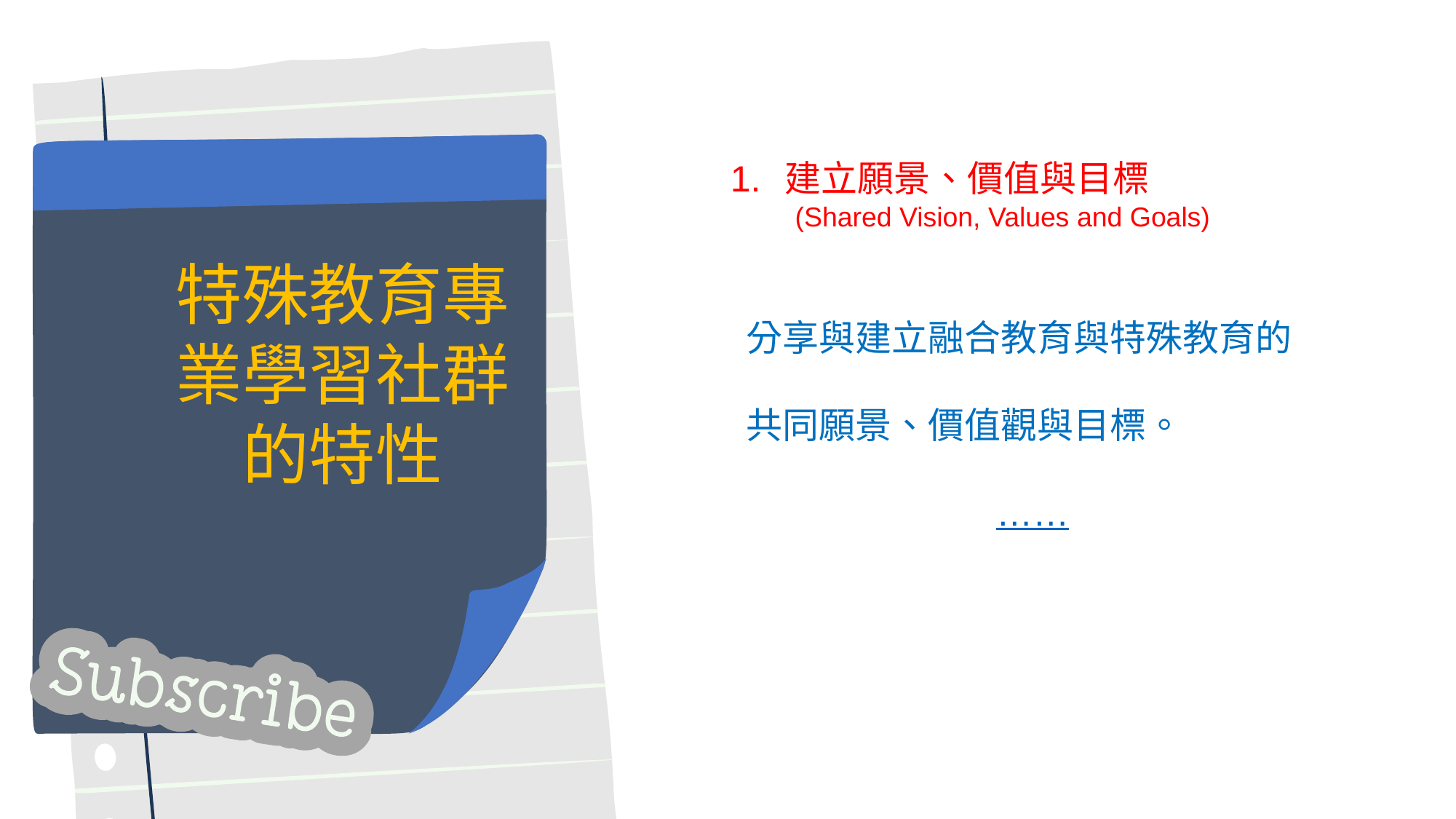

建立願景、價值與目標
(Shared Vision, Values and Goals)
分享與建立融合教育與特殊教育的共同願景、價值觀與目標。
……
特殊教育專業學習社群的特性